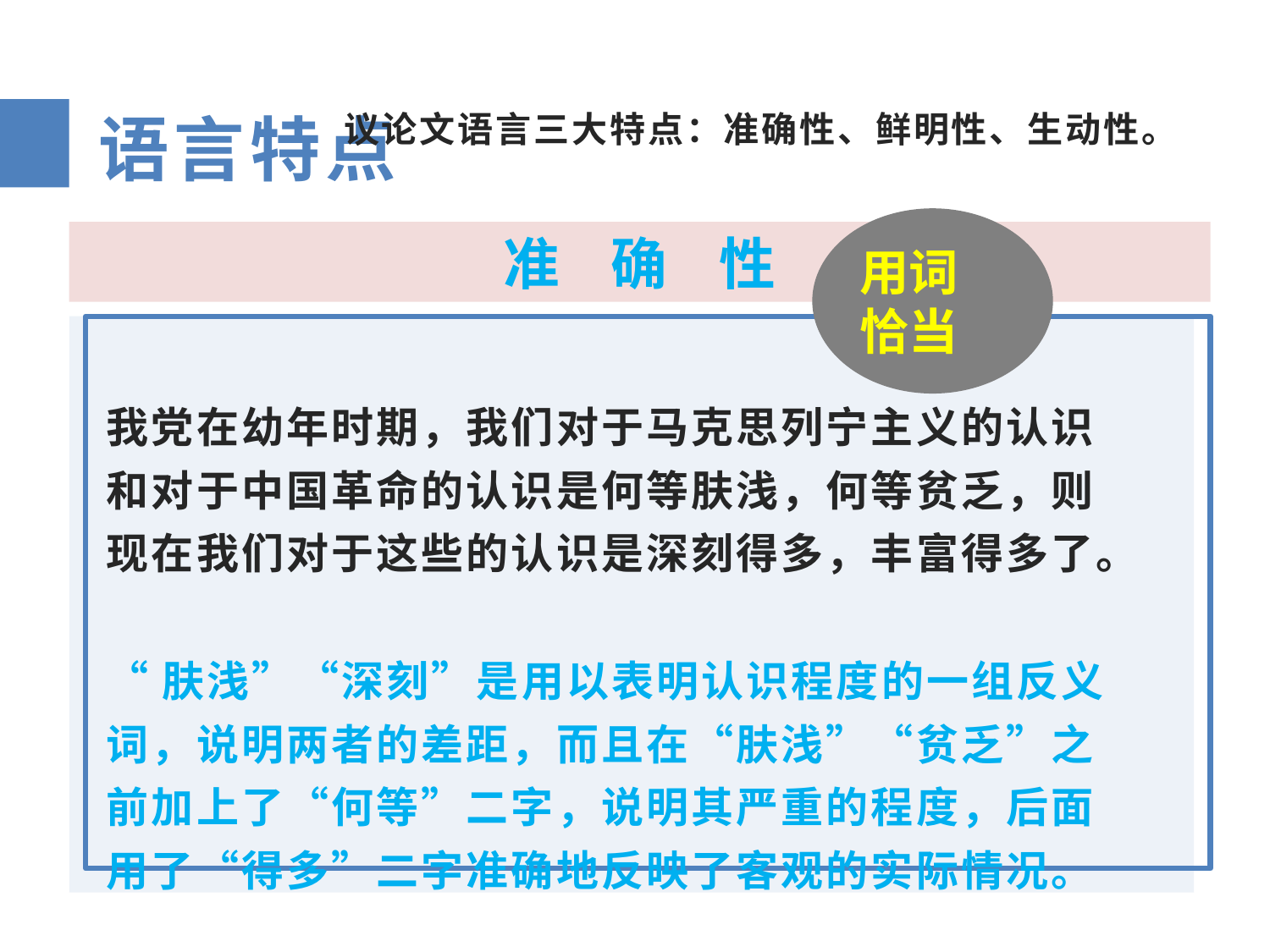

议论文语言三大特点：准确性、鲜明性、生动性。
语言特点

用词恰当
准    确    性

我党在幼年时期，我们对于马克思列宁主义的认识和对于中国革命的认识是何等肤浅，何等贫乏，则现在我们对于这些的认识是深刻得多，丰富得多了。
“肤浅”“深刻”是用以表明认识程度的一组反义词，说明两者的差距，而且在“肤浅”“贫乏”之前加上了“何等”二字，说明其严重的程度，后面用了“得多”二字准确地反映了客观的实际情况。